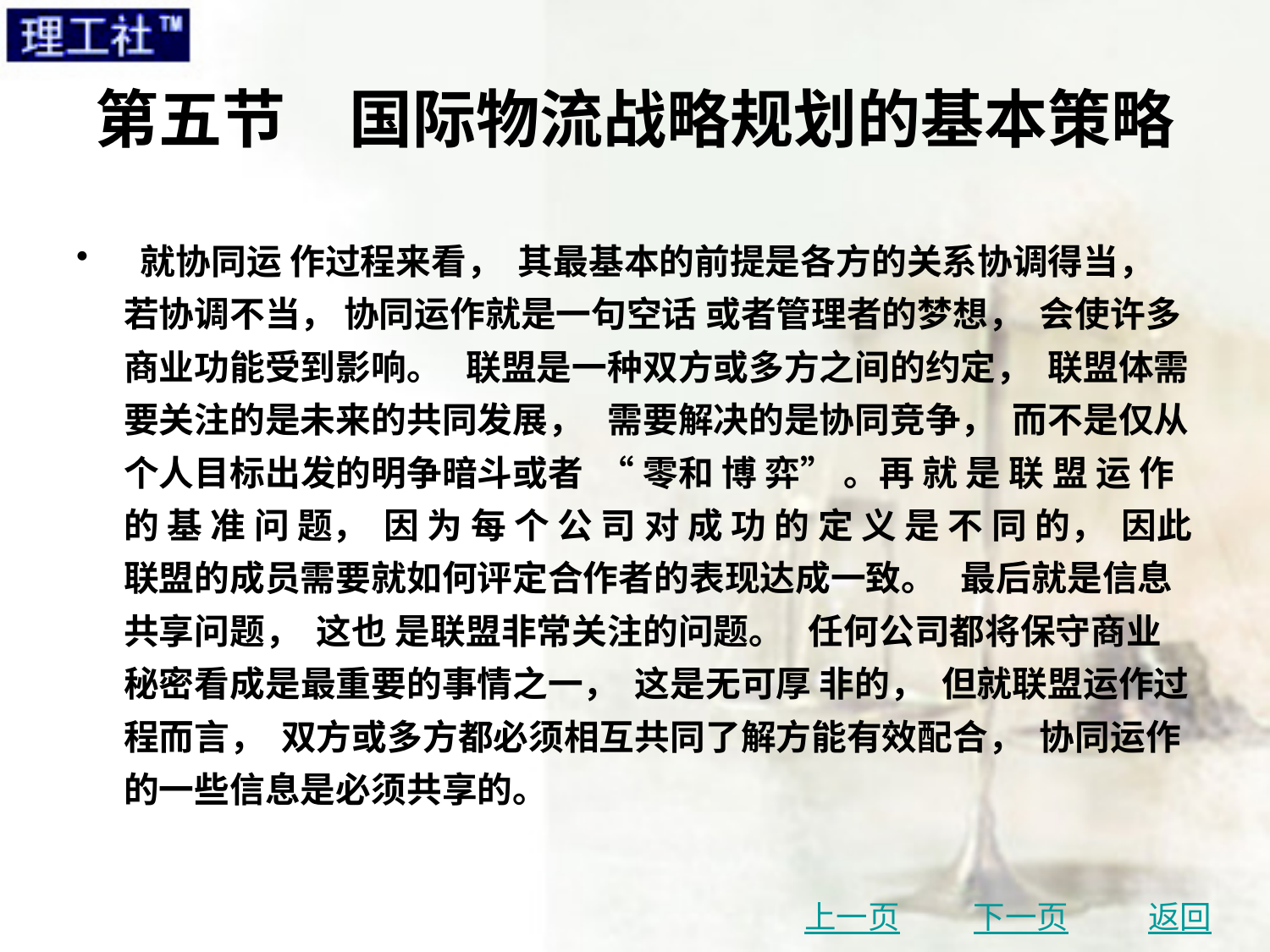

# 第五节　国际物流战略规划的基本策略
 就协同运 作过程来看，  其最基本的前提是各方的关系协调得当， 若协调不当， 协同运作就是一句空话 或者管理者的梦想，  会使许多商业功能受到影响。   联盟是一种双方或多方之间的约定，  联盟体需要关注的是未来的共同发展，   需要解决的是协同竞争，  而不是仅从个人目标出发的明争暗斗或者  “ 零和 博 弈” 。再 就 是 联 盟 运 作 的 基 准 问 题，  因 为 每 个 公 司 对 成 功 的 定 义 是 不 同 的，  因此联盟的成员需要就如何评定合作者的表现达成一致。   最后就是信息共享问题，  这也 是联盟非常关注的问题。   任何公司都将保守商业秘密看成是最重要的事情之一，  这是无可厚 非的，  但就联盟运作过程而言，  双方或多方都必须相互共同了解方能有效配合，  协同运作的一些信息是必须共享的。
上一页
下一页
返回